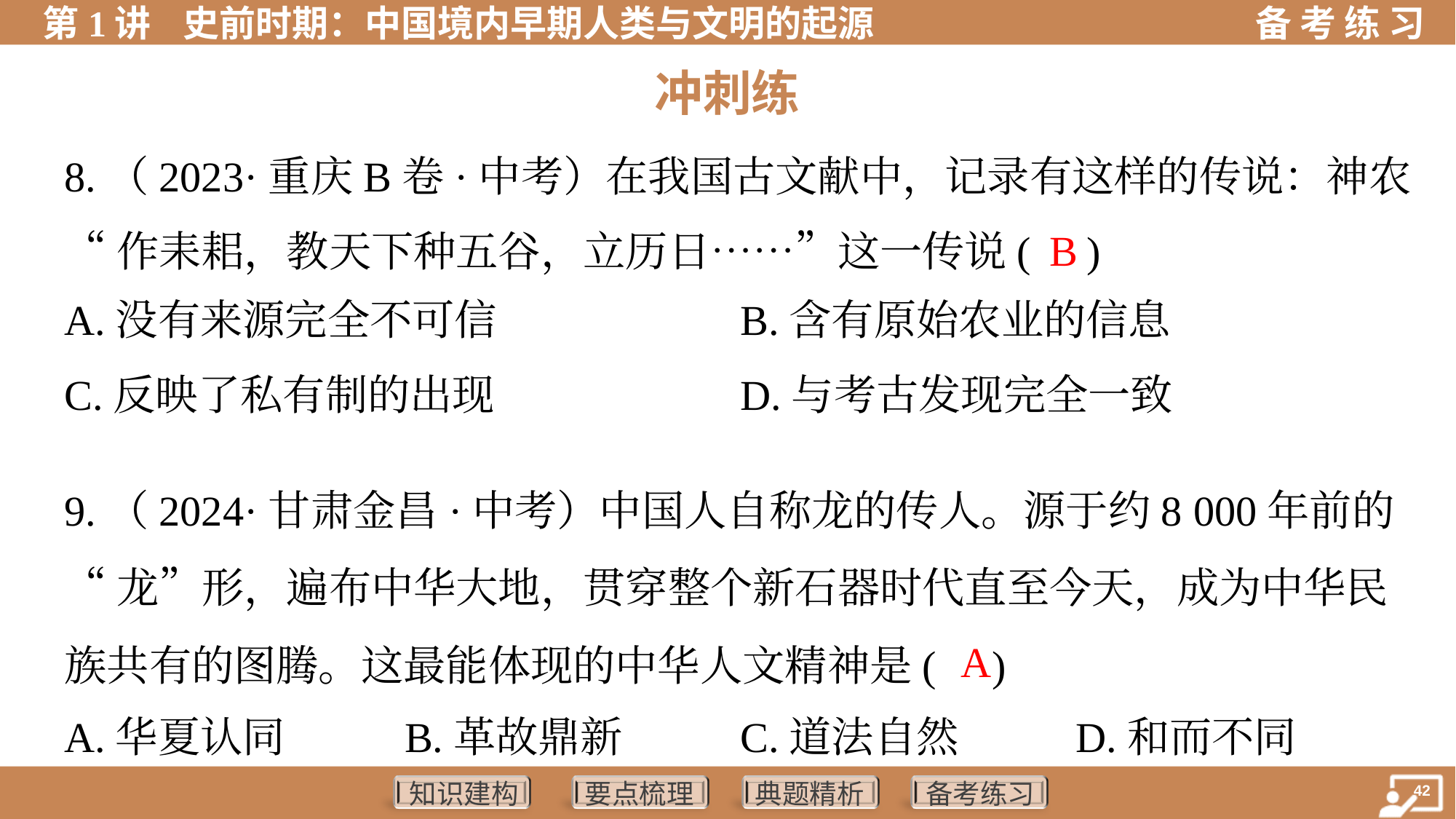

冲刺练
8.（2023·重庆B卷·中考）在我国古文献中，记录有这样的传说：神农
“作耒耜，教天下种五谷，立历日……”这一传说(     )
    B
A.没有来源完全不可信	B.含有原始农业的信息
C.反映了私有制的出现	D.与考古发现完全一致
9.（2024·甘肃金昌·中考）中国人自称龙的传人。源于约8 000年前的
“龙”形，遍布中华大地，贯穿整个新石器时代直至今天，成为中华民
族共有的图腾。这最能体现的中华人文精神是(     )
  A
A.华夏认同	B.革故鼎新	C.道法自然	D.和而不同